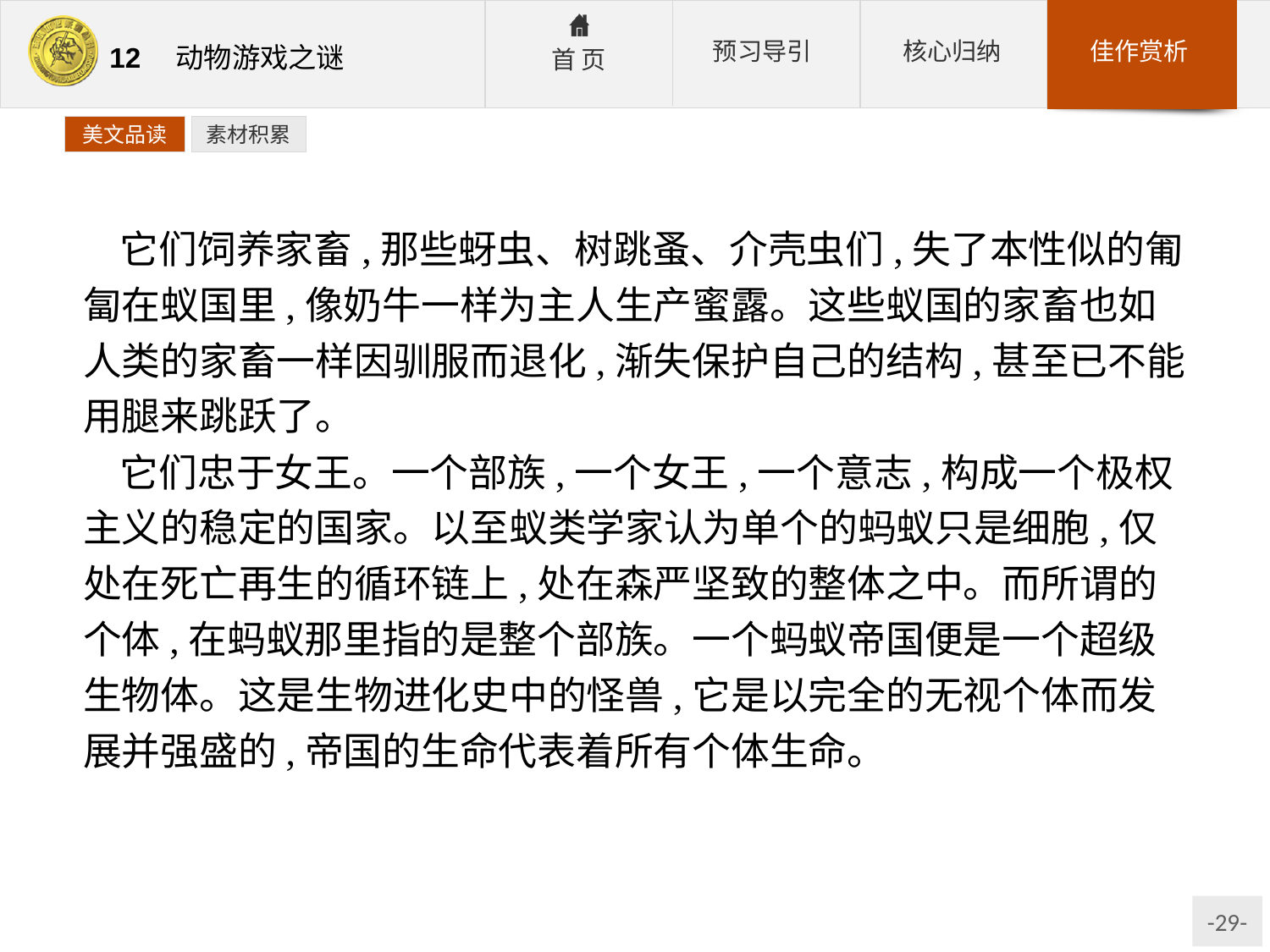

美文品读
素材积累
它们饲养家畜,那些蚜虫、树跳蚤、介壳虫们,失了本性似的匍匐在蚁国里,像奶牛一样为主人生产蜜露。这些蚁国的家畜也如人类的家畜一样因驯服而退化,渐失保护自己的结构,甚至已不能用腿来跳跃了。
它们忠于女王。一个部族,一个女王,一个意志,构成一个极权主义的稳定的国家。以至蚁类学家认为单个的蚂蚁只是细胞,仅处在死亡再生的循环链上,处在森严坚致的整体之中。而所谓的个体,在蚂蚁那里指的是整个部族。一个蚂蚁帝国便是一个超级生物体。这是生物进化史中的怪兽,它是以完全的无视个体而发展并强盛的,帝国的生命代表着所有个体生命。